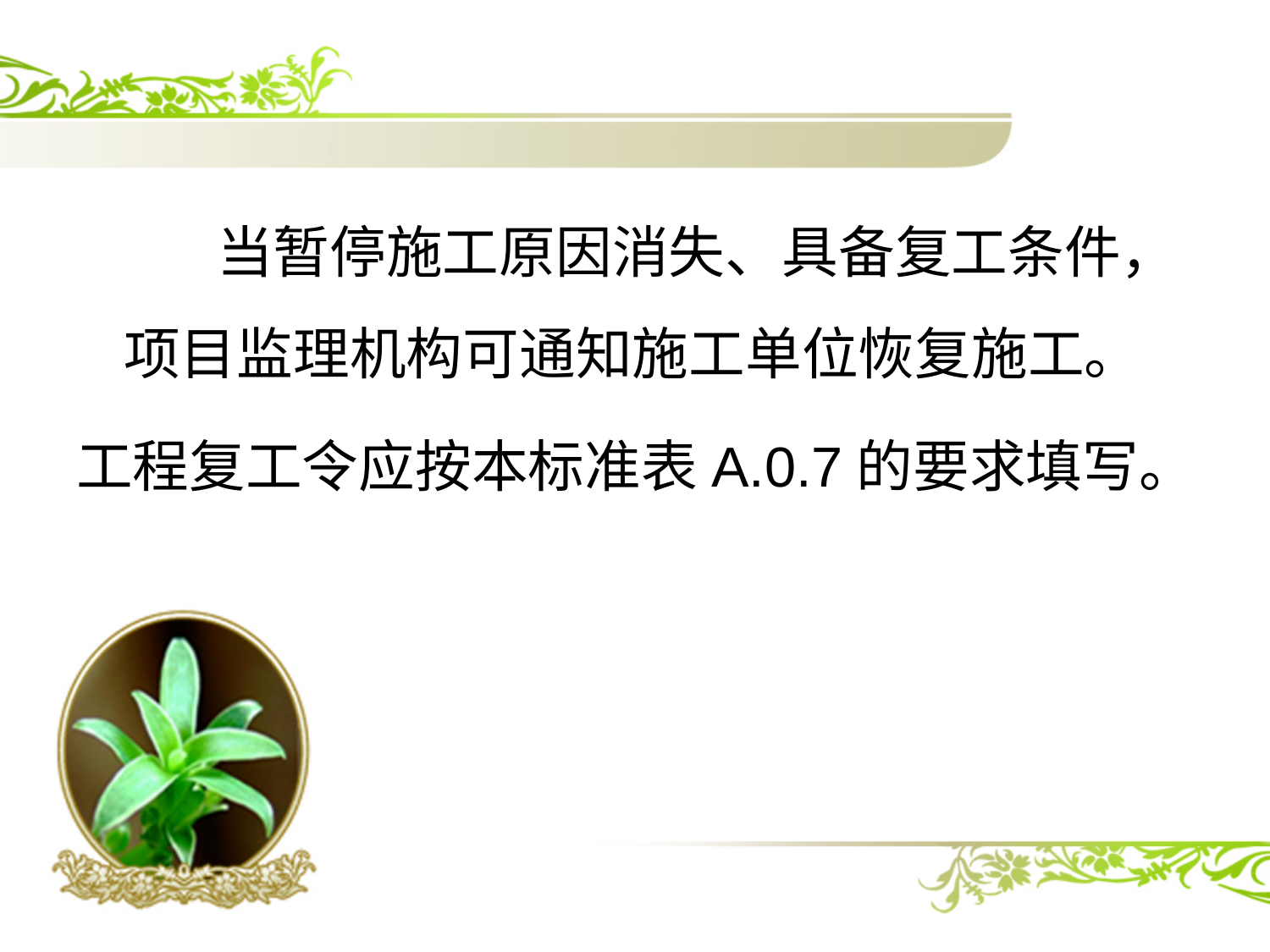

#
          当暂停施工原因消失、具备复工条件，项目监理机构可通知施工单位恢复施工。
工程复工令应按本标准表A.0.7的要求填写。